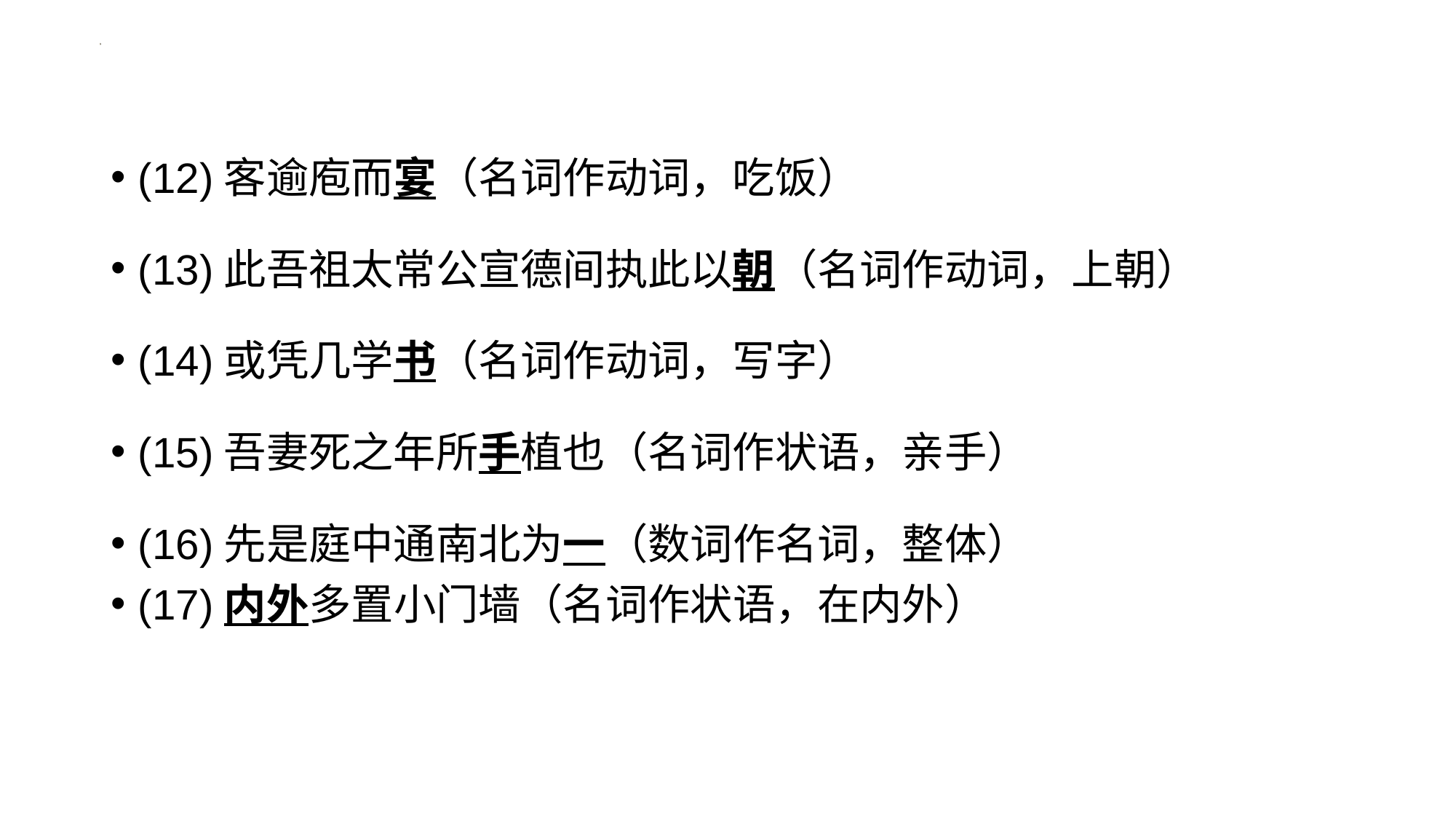

(12)客逾庖而宴（名词作动词，吃饭）
(13)此吾祖太常公宣德间执此以朝（名词作动词，上朝）
(14)或凭几学书（名词作动词，写字）
(15)吾妻死之年所手植也（名词作状语，亲手）
(16)先是庭中通南北为一（数词作名词，整体）
(17)内外多置小门墙（名词作状语，在内外）